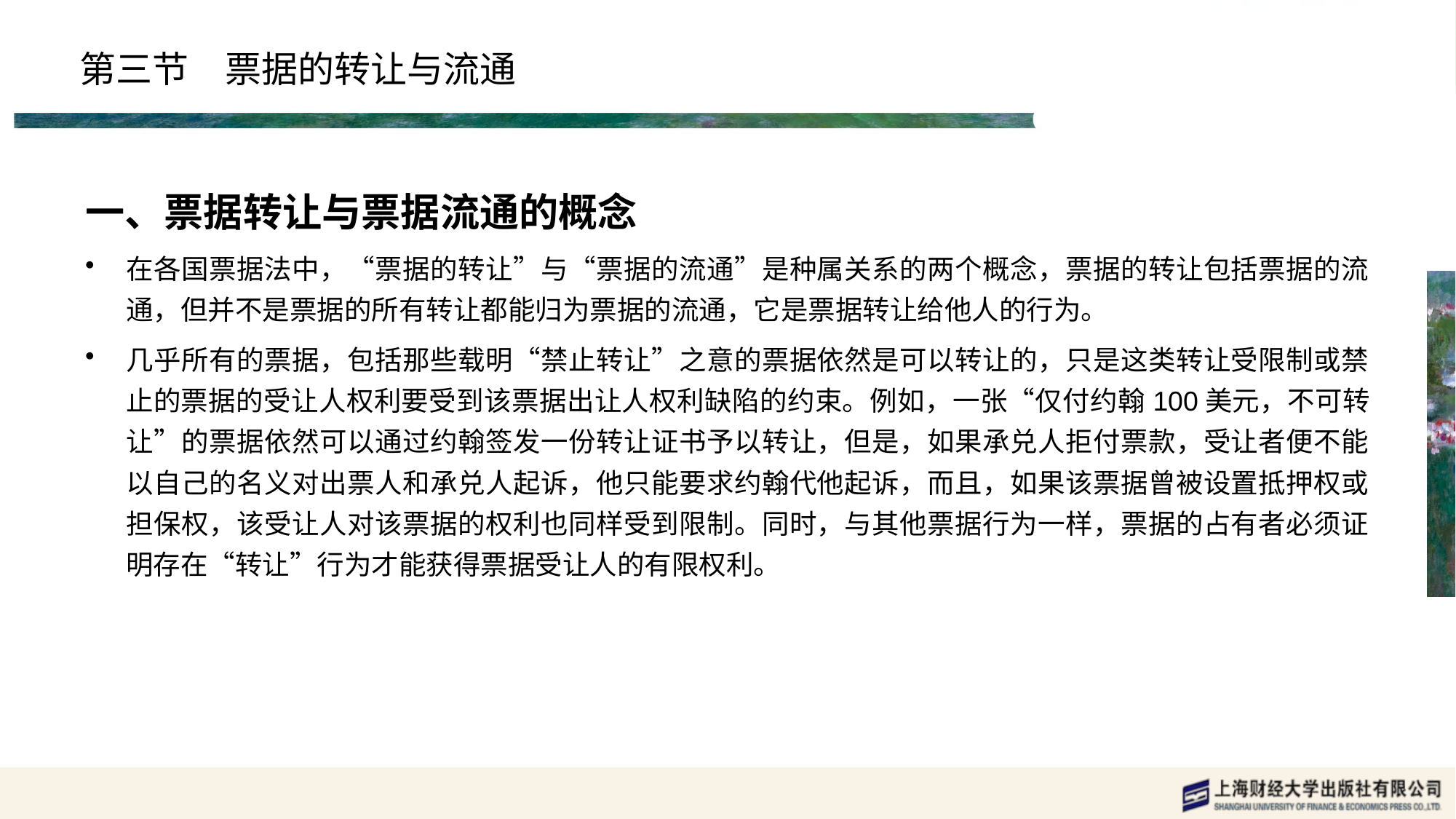

# 第三节　票据的转让与流通
一、票据转让与票据流通的概念
在各国票据法中，“票据的转让”与“票据的流通”是种属关系的两个概念，票据的转让包括票据的流通，但并不是票据的所有转让都能归为票据的流通，它是票据转让给他人的行为。
几乎所有的票据，包括那些载明“禁止转让”之意的票据依然是可以转让的，只是这类转让受限制或禁止的票据的受让人权利要受到该票据出让人权利缺陷的约束。例如，一张“仅付约翰100美元，不可转让”的票据依然可以通过约翰签发一份转让证书予以转让，但是，如果承兑人拒付票款，受让者便不能以自己的名义对出票人和承兑人起诉，他只能要求约翰代他起诉，而且，如果该票据曾被设置抵押权或担保权，该受让人对该票据的权利也同样受到限制。同时，与其他票据行为一样，票据的占有者必须证明存在“转让”行为才能获得票据受让人的有限权利。